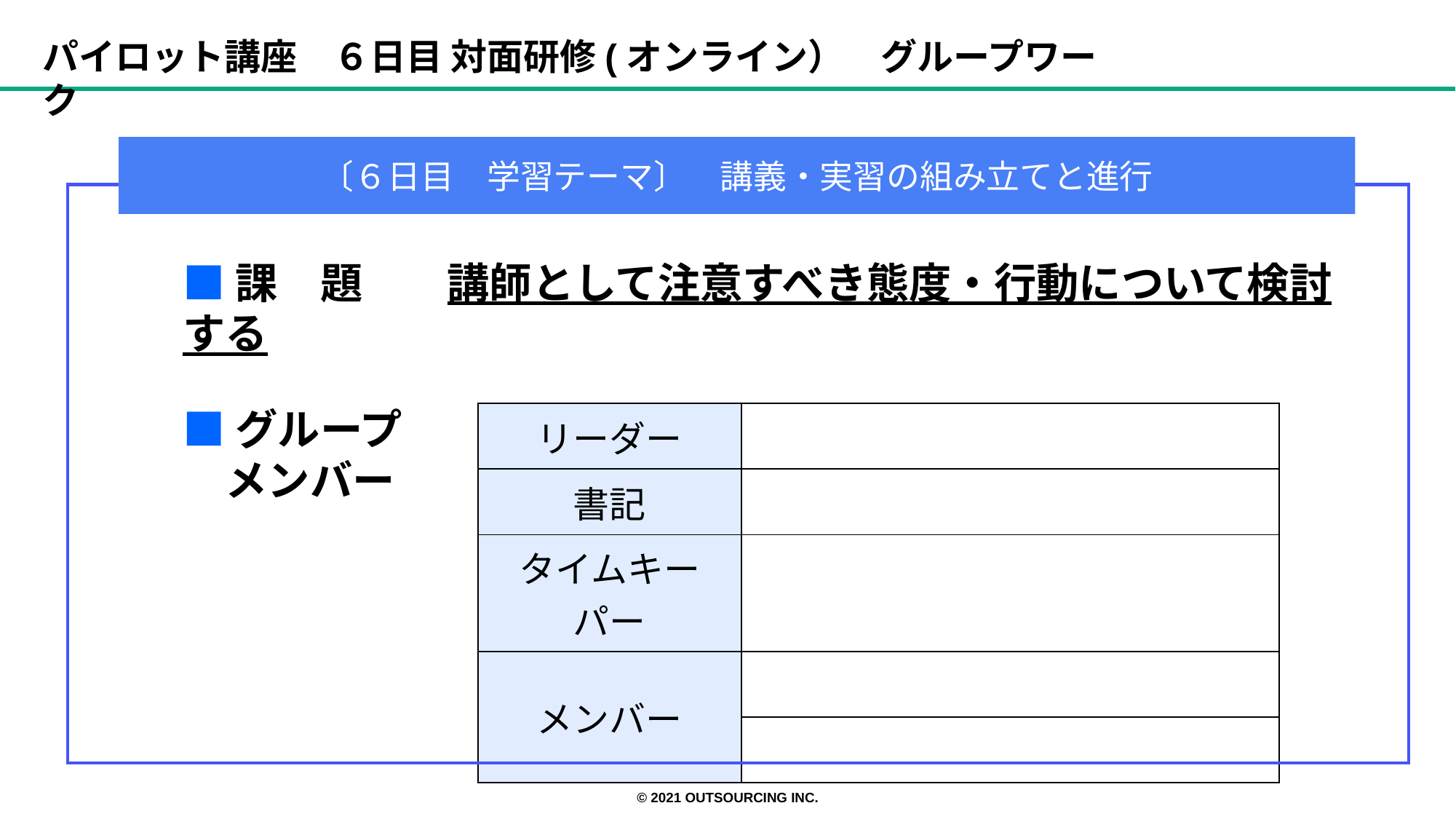

パイロット講座　６日目 対面研修(オンライン）　グループワーク
〔６日目　学習テーマ〕　講義・実習の組み立てと進行

■課　題　　講師として注意すべき態度・行動について検討する
■グループ
　メンバー
| リーダー |  |
| --- | --- |
| 書記 |  |
| タイムキーパー |  |
| メンバー |  |
|  |  |
© 2021 OUTSOURCING Inc.